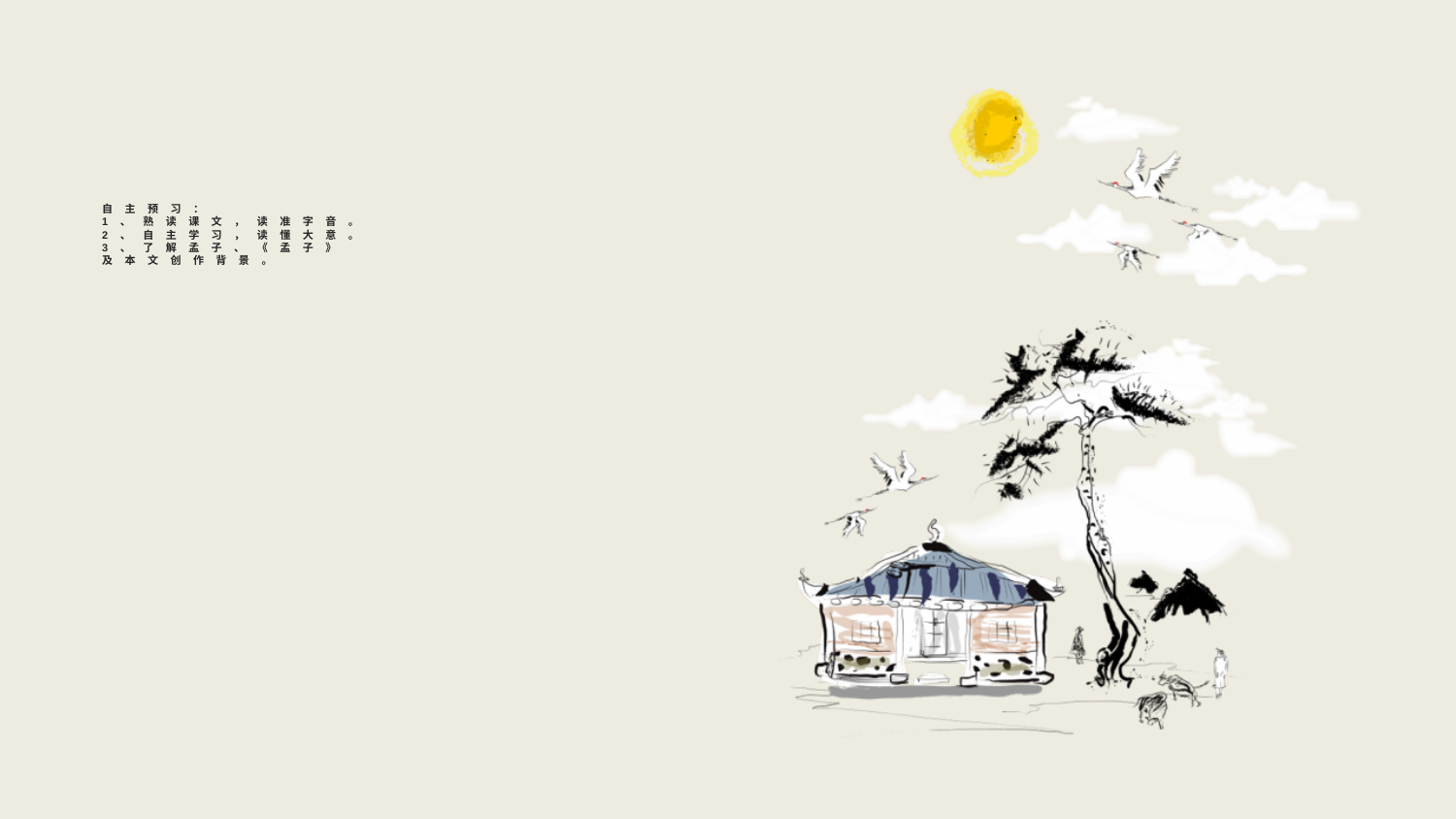

自主预习：
1、熟读课文，读准字音。
2、自主学习，读懂大意。
3、了解孟子、《孟子》
及本文创作背景。